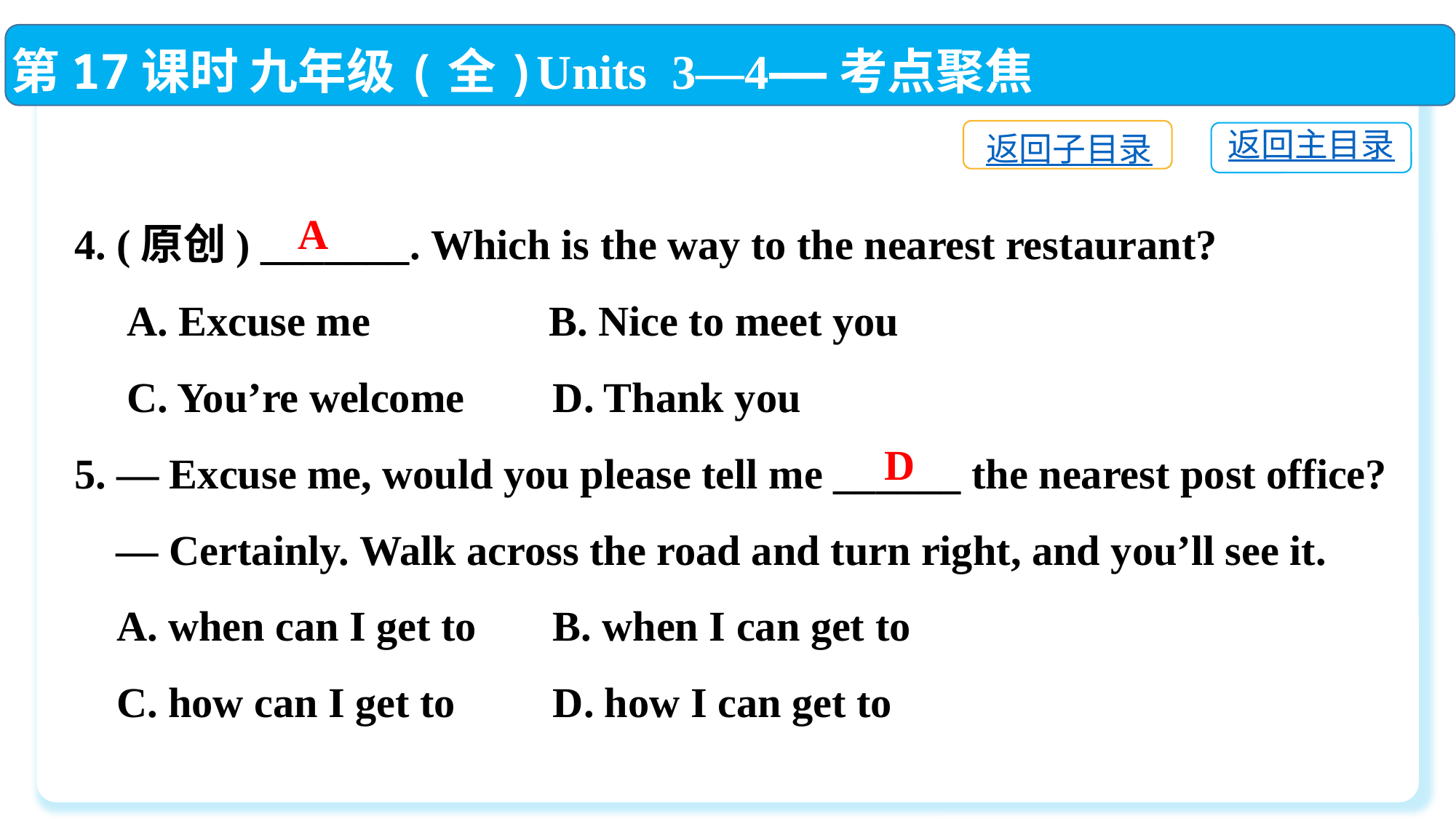

第17课时 九年级(全)Units  3—4——考点聚焦

返回子目录
返回主目录
4. (原创) _______. Which is the way to the nearest restaurant?
     A. Excuse me	              B. Nice to meet you
     C. You’re welcome	    D. Thank you
5. — Excuse me, would you please tell me ______ the nearest post office?
    — Certainly. Walk across the road and turn right, and you’ll see it.
    A. when can I get to	    B. when I can get to
    C. how can I get to	    D. how I can get to
A

D